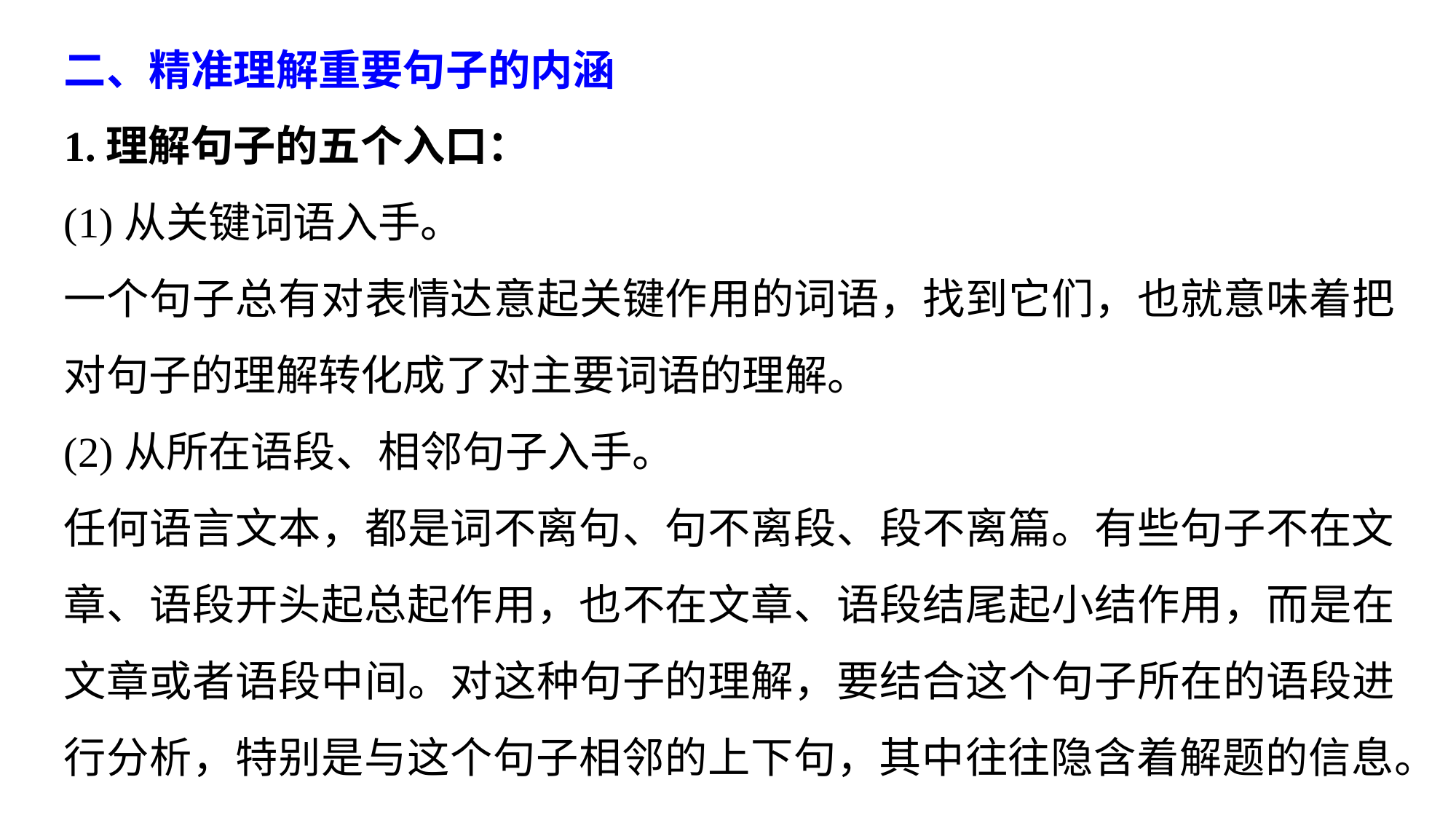

二、精准理解重要句子的内涵
1.理解句子的五个入口：
(1)从关键词语入手。
一个句子总有对表情达意起关键作用的词语，找到它们，也就意味着把对句子的理解转化成了对主要词语的理解。
(2)从所在语段、相邻句子入手。
任何语言文本，都是词不离句、句不离段、段不离篇。有些句子不在文章、语段开头起总起作用，也不在文章、语段结尾起小结作用，而是在文章或者语段中间。对这种句子的理解，要结合这个句子所在的语段进行分析，特别是与这个句子相邻的上下句，其中往往隐含着解题的信息。